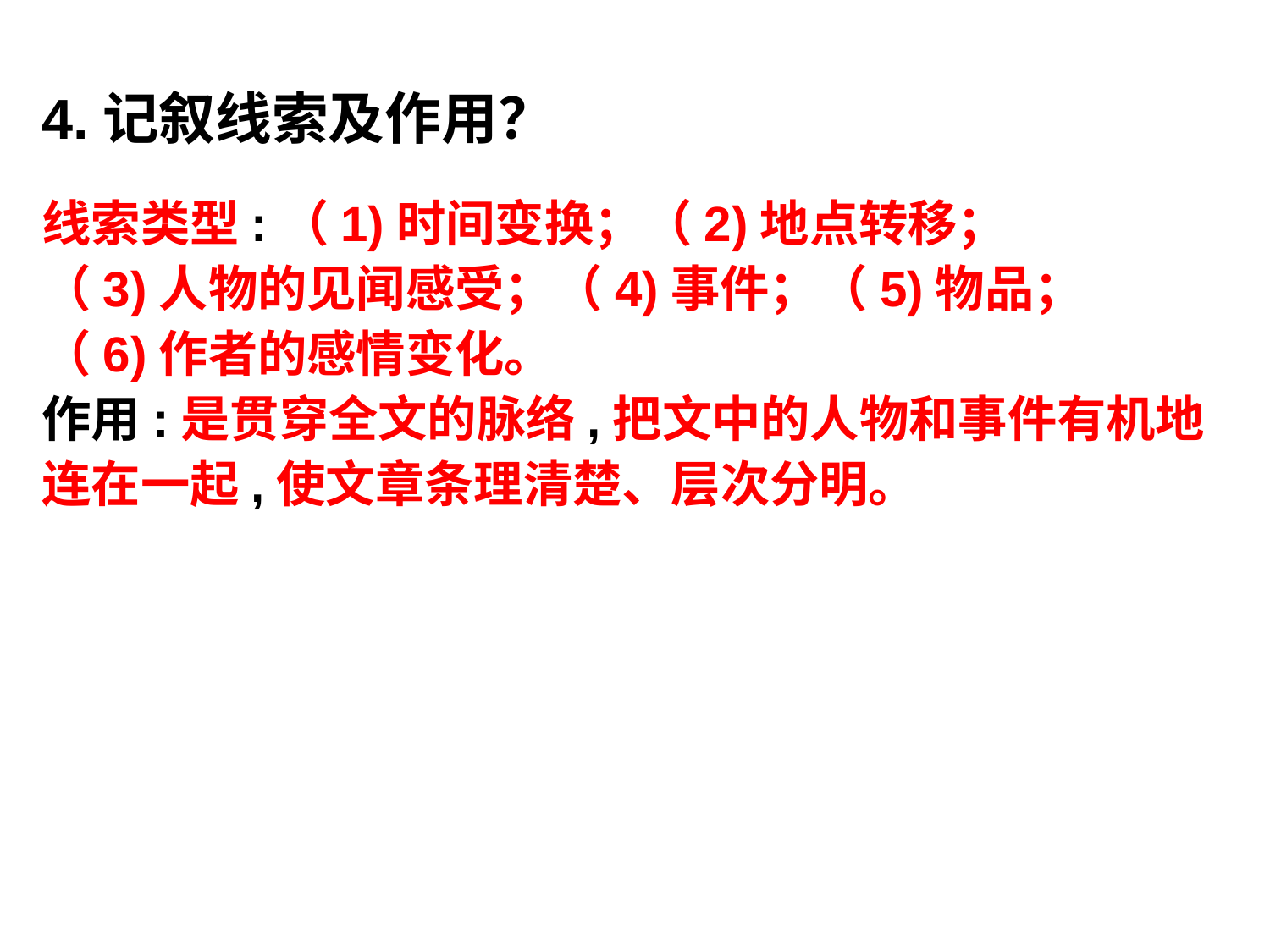

4.记叙线索及作用？
线索类型:（1)时间变换；（2)地点转移；
（3)人物的见闻感受；（4)事件；（5)物品；
（6)作者的感情变化。
作用:是贯穿全文的脉络,把文中的人物和事件有机地连在一起,使文章条理清楚、层次分明。